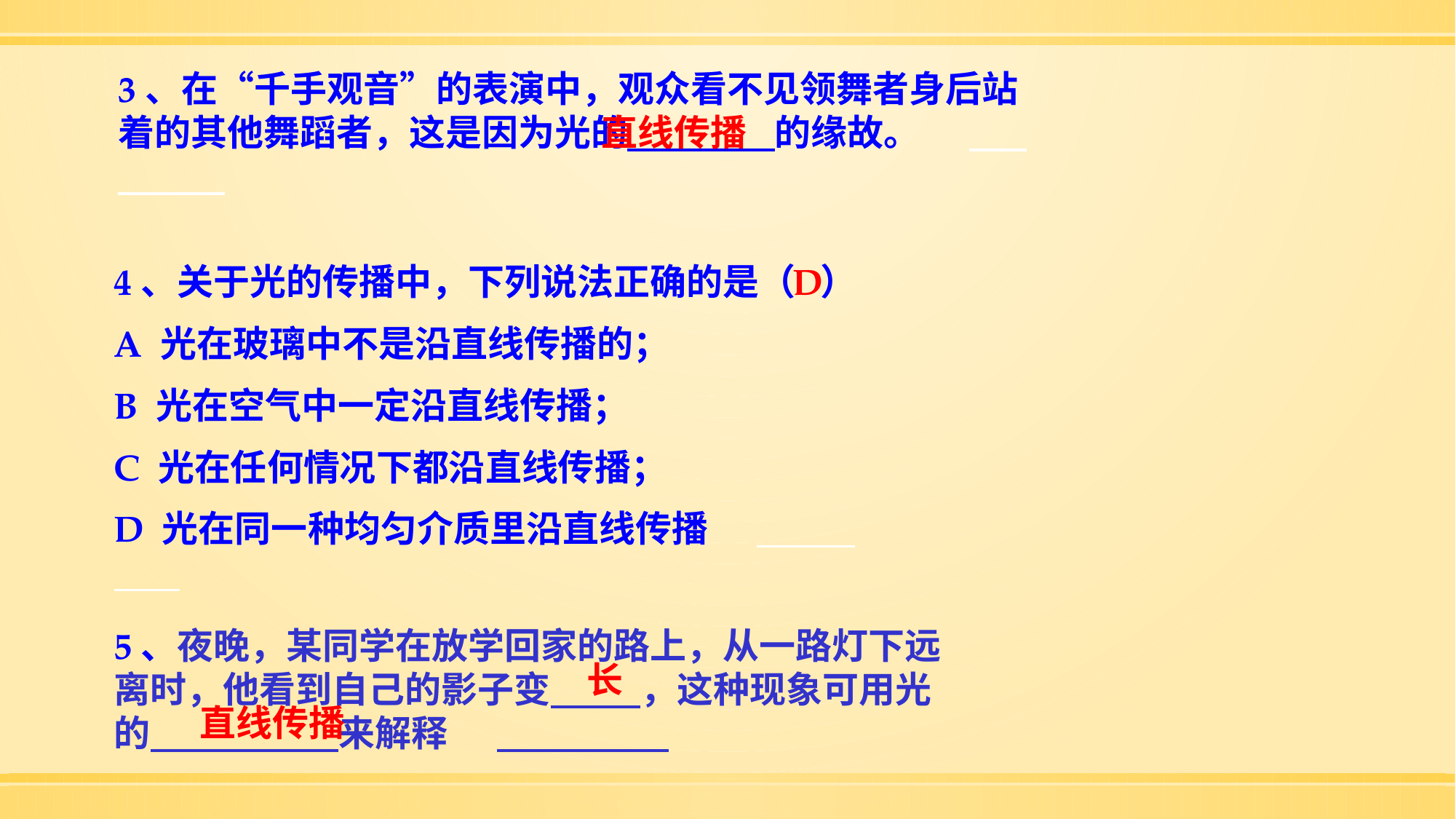

3、在“千手观音”的表演中，观众看不见领舞者身后站着的其他舞蹈者，这是因为光的                  的缘故。
直线传播
4、关于光的传播中，下列说法正确的是（   ）
A 光在玻璃中不是沿直线传播的；
B 光在空气中一定沿直线传播；
C 光在任何情况下都沿直线传播；
D 光在同一种均匀介质里沿直线传播
D
5、夜晚，某同学在放学回家的路上，从一路灯下远离时，他看到自己的影子变           ，这种现象可用光的                       来解释
长
直线传播